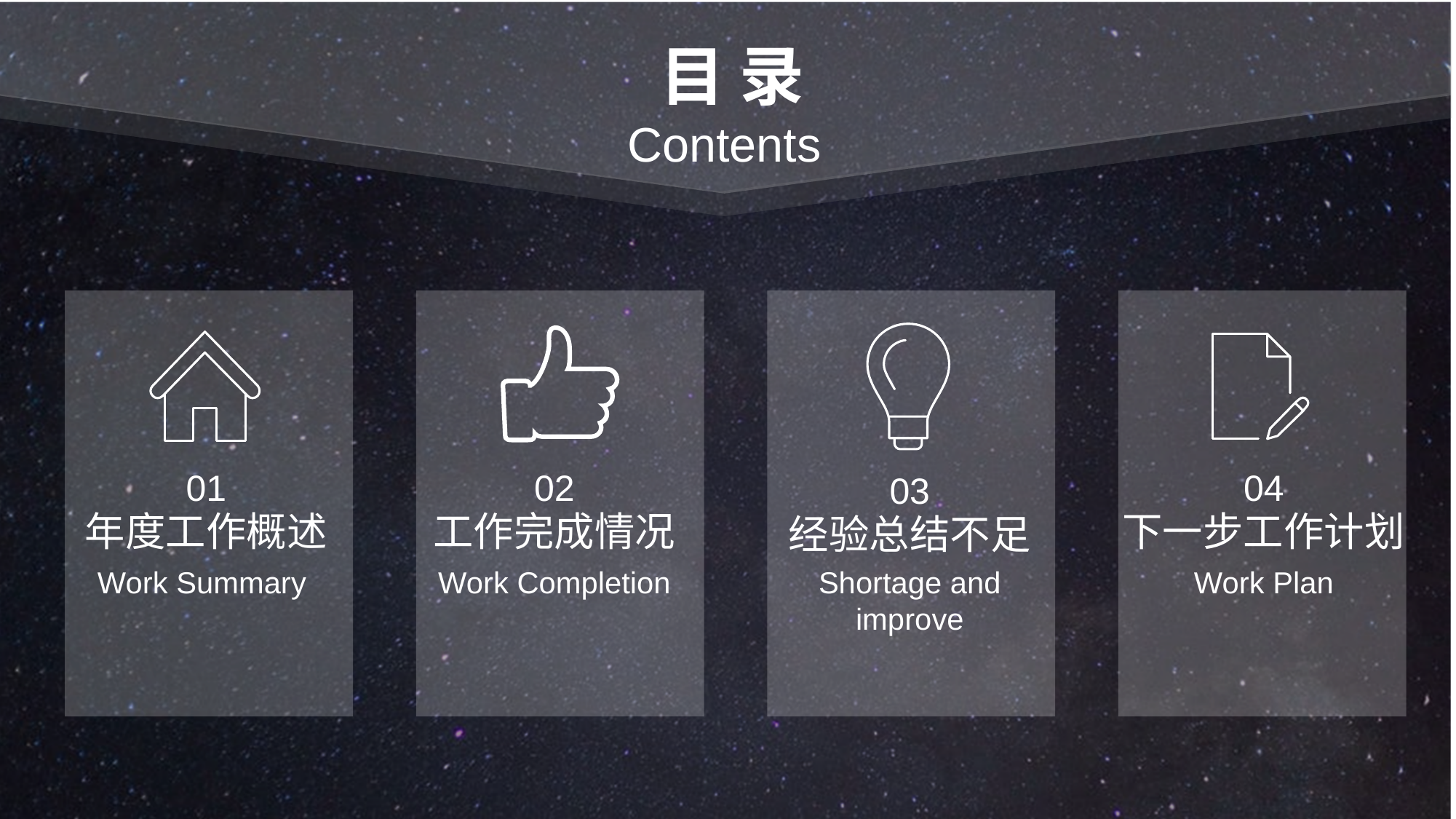

目 录
Contents

01
年度工作概述
Work Summary
02
工作完成情况
Work Completion
04
下一步工作计划
Work Plan
03
经验总结不足
Shortage and improve